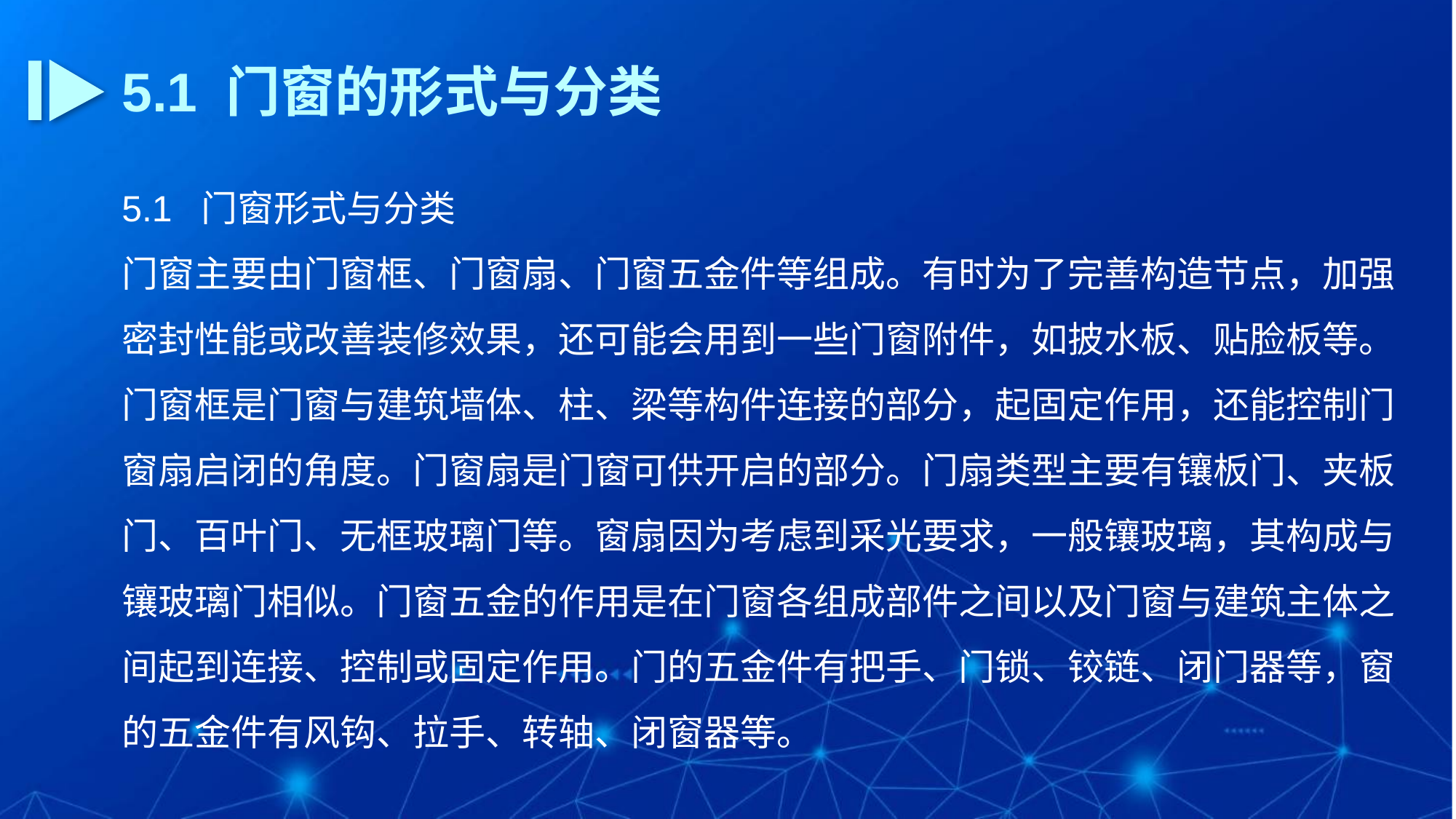

5.1 门窗的形式与分类

5.1  门窗形式与分类
门窗主要由门窗框、门窗扇、门窗五金件等组成。有时为了完善构造节点，加强密封性能或改善装修效果，还可能会用到一些门窗附件，如披水板、贴脸板等。门窗框是门窗与建筑墙体、柱、梁等构件连接的部分，起固定作用，还能控制门窗扇启闭的角度。门窗扇是门窗可供开启的部分。门扇类型主要有镶板门、夹板门、百叶门、无框玻璃门等。窗扇因为考虑到采光要求，一般镶玻璃，其构成与镶玻璃门相似。门窗五金的作用是在门窗各组成部件之间以及门窗与建筑主体之间起到连接、控制或固定作用。门的五金件有把手、门锁、铰链、闭门器等，窗的五金件有风钩、拉手、转轴、闭窗器等。